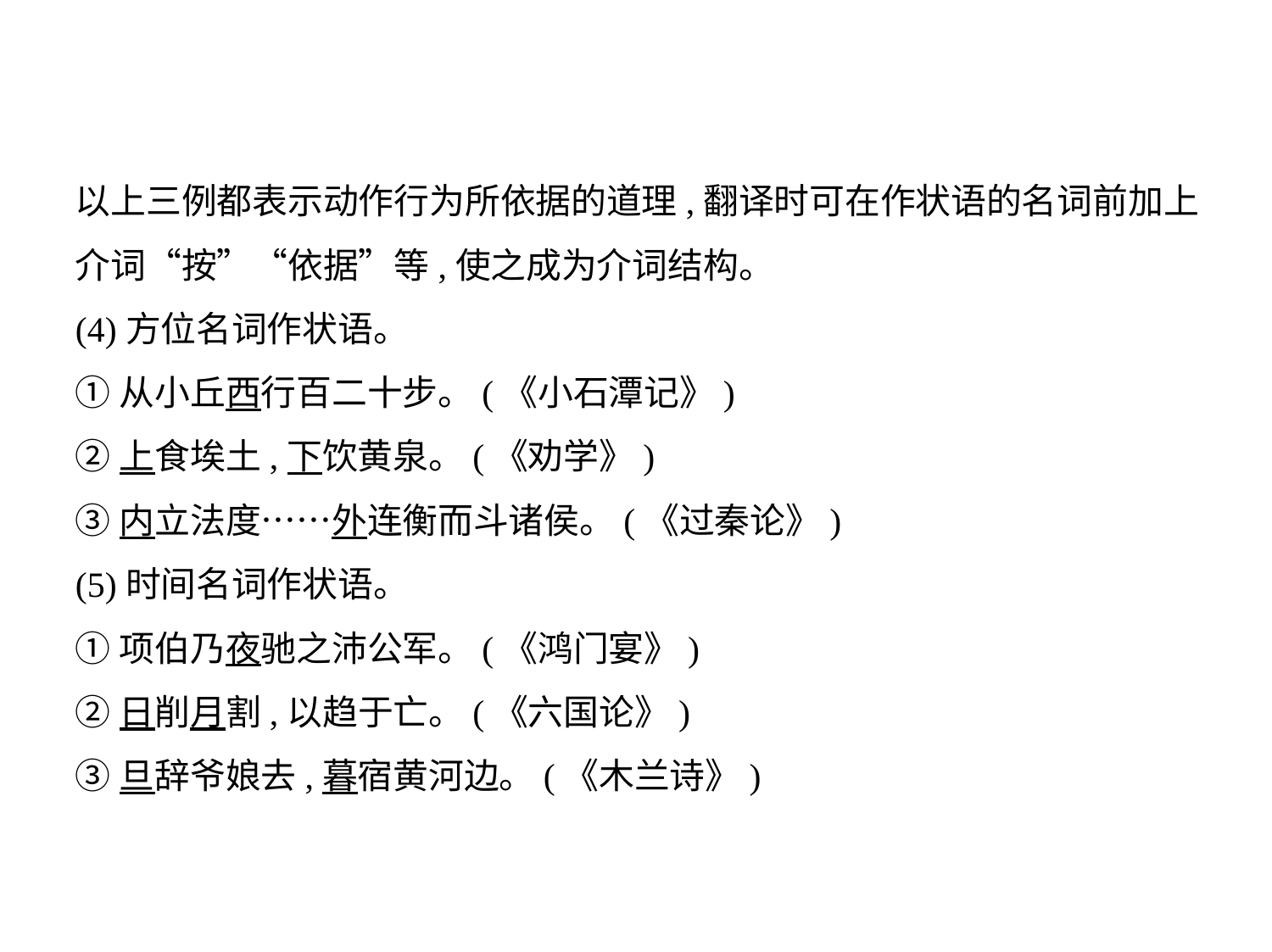

以上三例都表示动作行为所依据的道理,翻译时可在作状语的名词前加上
介词“按”“依据”等,使之成为介词结构。
(4)方位名词作状语。
①从小丘西行百二十步。(《小石潭记》)
②上食埃土,下饮黄泉。(《劝学》)
③内立法度……外连衡而斗诸侯。(《过秦论》)
(5)时间名词作状语。
①项伯乃夜驰之沛公军。(《鸿门宴》)
②日削月割,以趋于亡。(《六国论》)
③旦辞爷娘去,暮宿黄河边。(《木兰诗》)